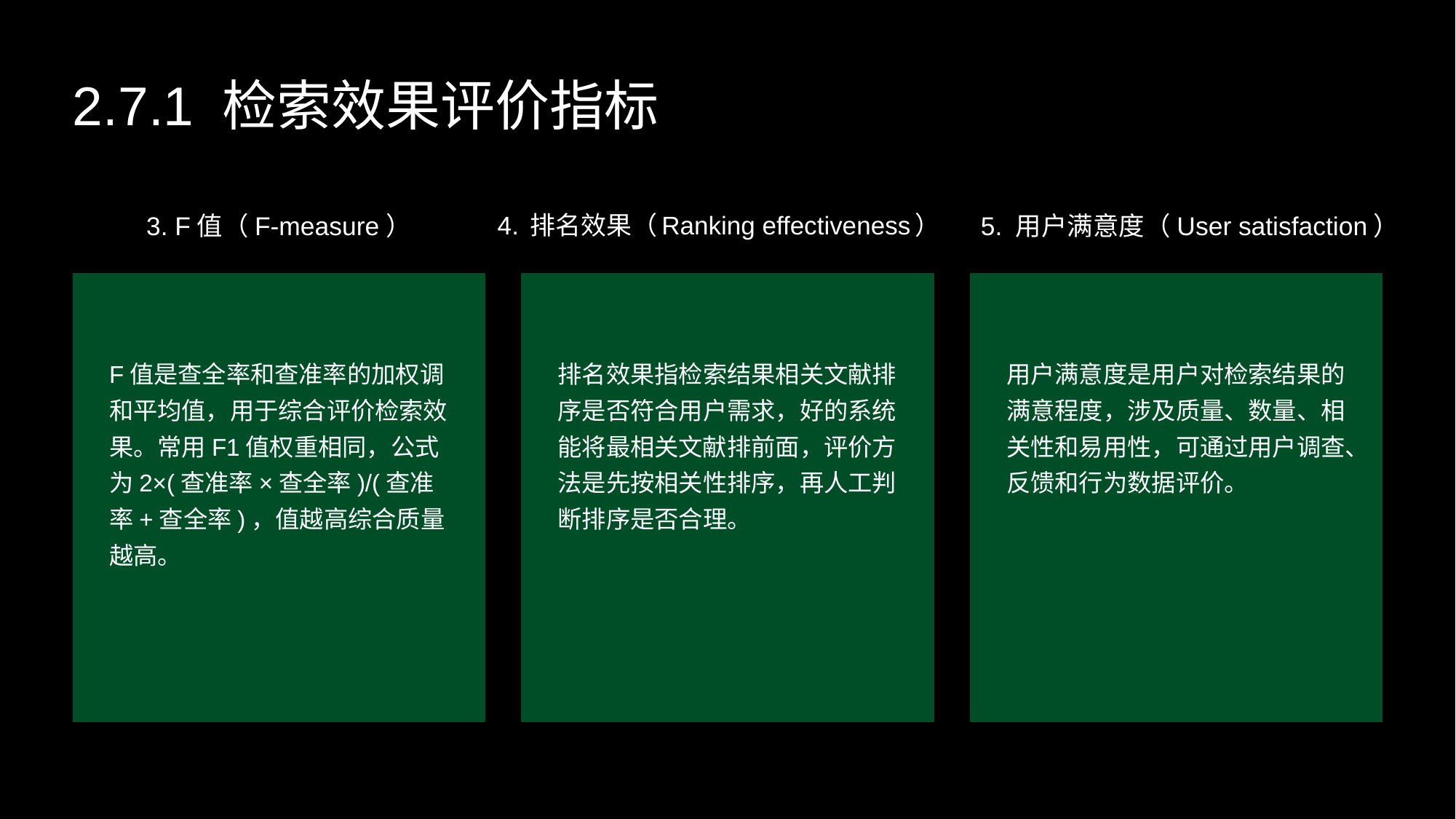

2.7.1 检索效果评价指标
3. F值（F-measure）
4. 排名效果（Ranking effectiveness）
5. 用户满意度（User satisfaction）

F值是查全率和查准率的加权调和平均值，用于综合评价检索效果。常用F1值权重相同，公式为2×(查准率×查全率)/(查准率+查全率)，值越高综合质量越高。
排名效果指检索结果相关文献排序是否符合用户需求，好的系统能将最相关文献排前面，评价方法是先按相关性排序，再人工判断排序是否合理。
用户满意度是用户对检索结果的满意程度，涉及质量、数量、相关性和易用性，可通过用户调查、反馈和行为数据评价。